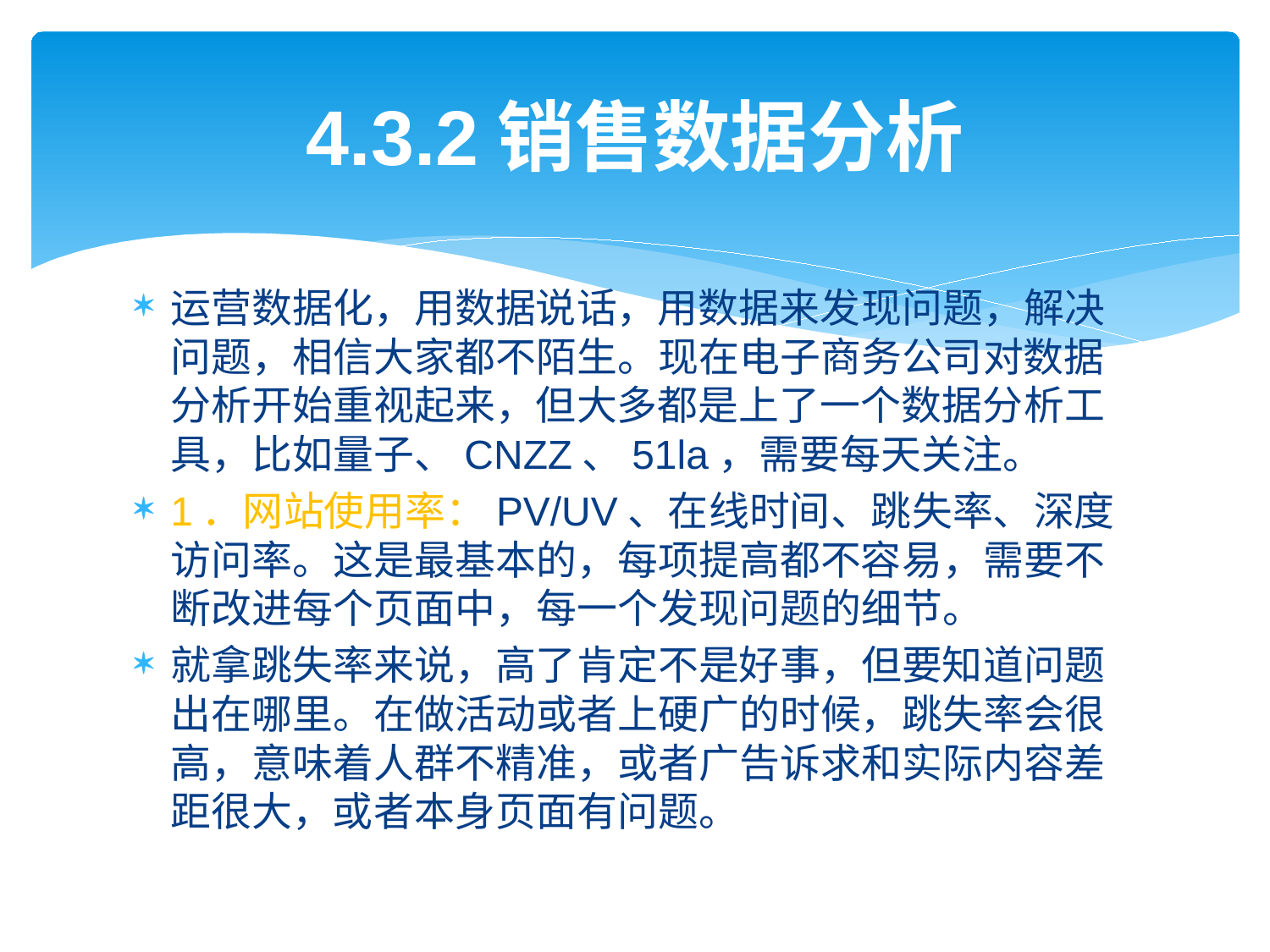

# 4.3.2销售数据分析
运营数据化，用数据说话，用数据来发现问题，解决问题，相信大家都不陌生。现在电子商务公司对数据分析开始重视起来，但大多都是上了一个数据分析工具，比如量子、CNZZ、51la，需要每天关注。
1．网站使用率：PV/UV、在线时间、跳失率、深度访问率。这是最基本的，每项提高都不容易，需要不断改进每个页面中，每一个发现问题的细节。
就拿跳失率来说，高了肯定不是好事，但要知道问题出在哪里。在做活动或者上硬广的时候，跳失率会很高，意味着人群不精准，或者广告诉求和实际内容差距很大，或者本身页面有问题。